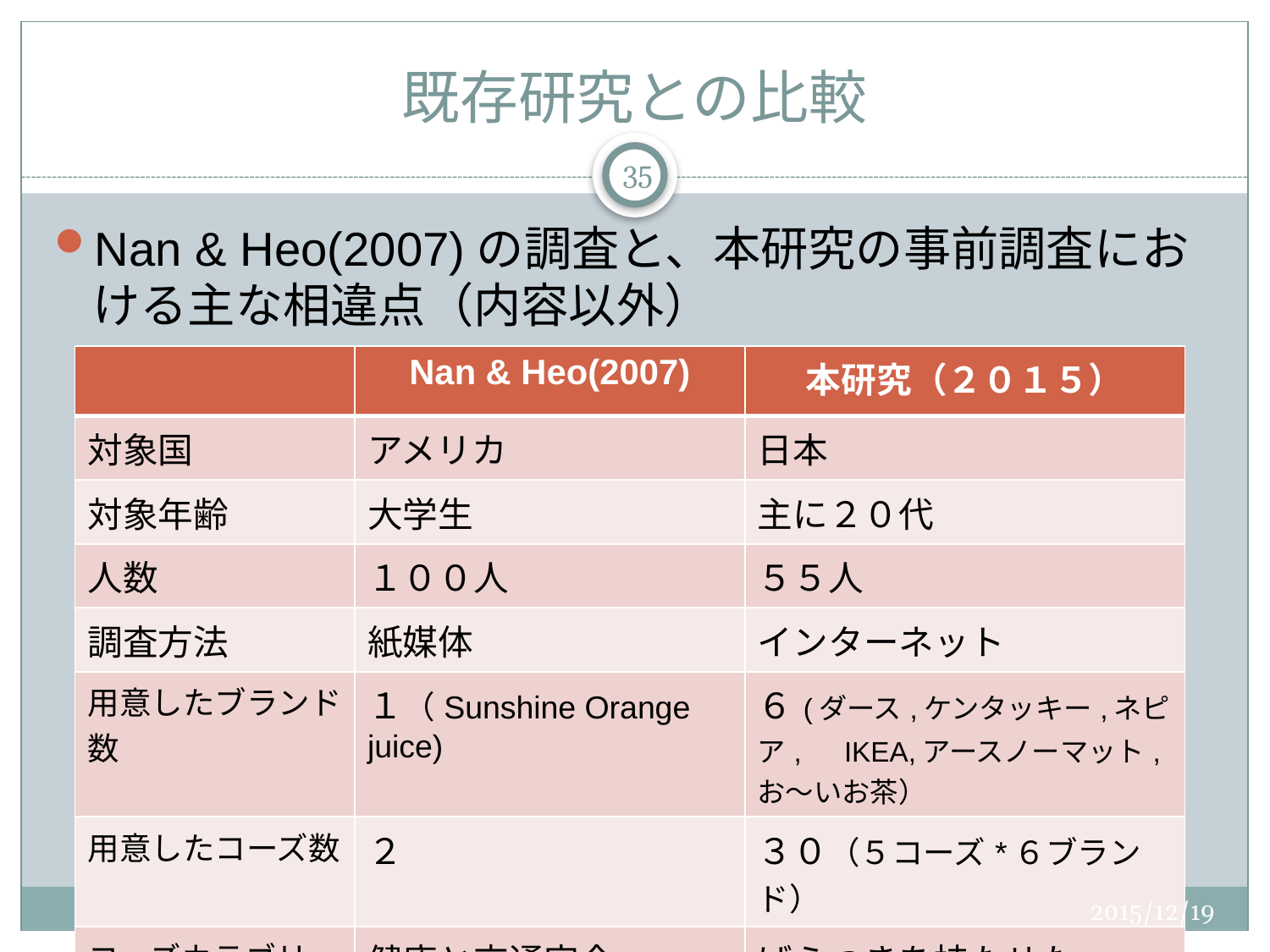

# 既存研究との比較
35
Nan & Heo(2007)の調査と、本研究の事前調査における主な相違点（内容以外）
|  | Nan & Heo(2007) | 本研究（２０１５） |
| --- | --- | --- |
| 対象国 | アメリカ | 日本 |
| 対象年齢 | 大学生 | 主に２０代 |
| 人数 | １００人 | ５５人 |
| 調査方法 | 紙媒体 | インターネット |
| 用意したブランド数 | １（Sunshine Orange juice) | ６(ダース,ケンタッキー,ネピア,　IKEA,アースノーマット,お～いお茶） |
| 用意したコーズ数 | ２ | ３０（５コーズ\*６ブランド） |
| コーズカテゴリー | 健康と交通安全 | ばらつきを持たせた |
2015/12/19